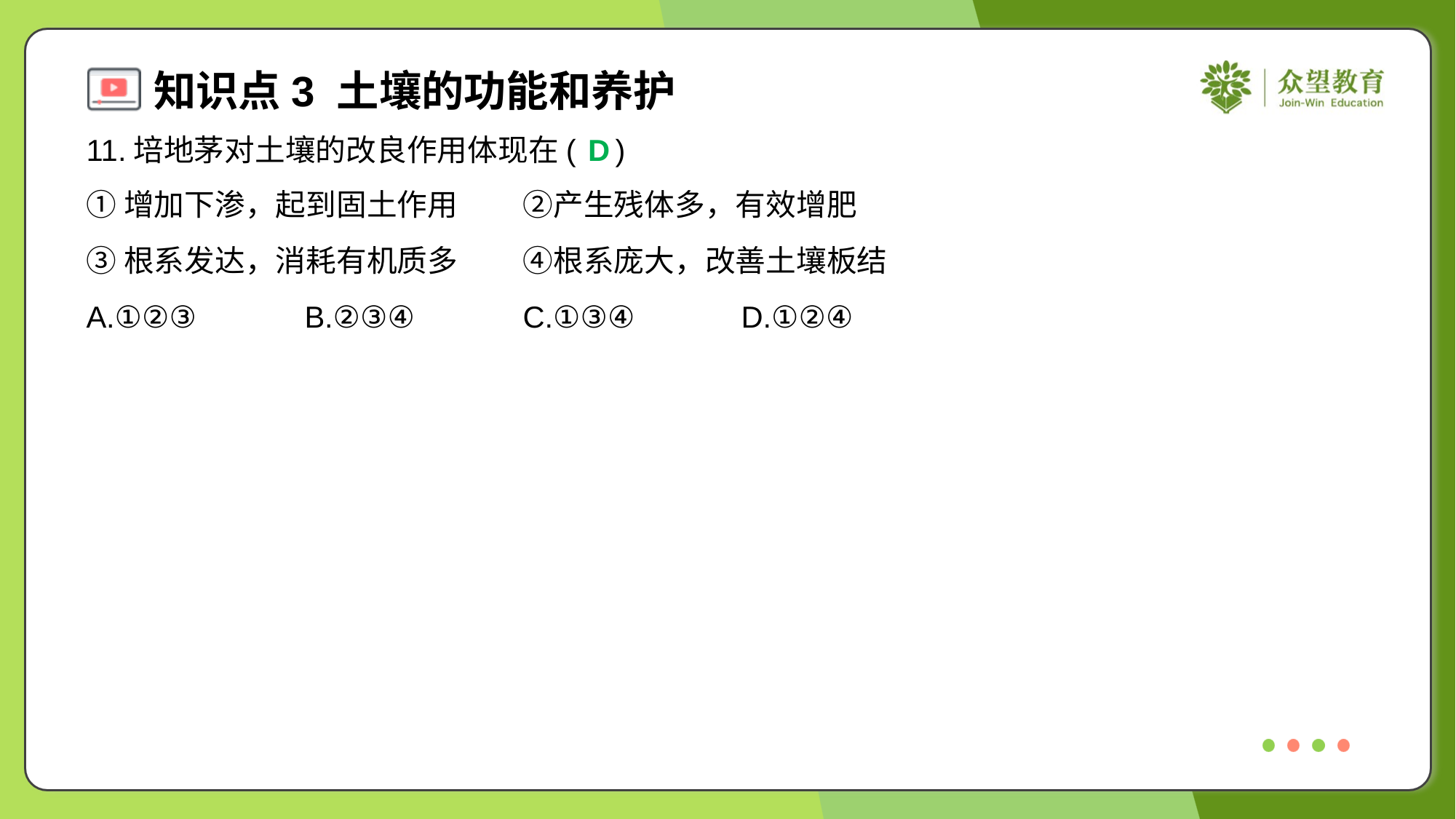

11.培地茅对土壤的改良作用体现在(     )
D
①增加下渗，起到固土作用	②产生残体多，有效增肥
③根系发达，消耗有机质多	④根系庞大，改善土壤板结
A.①②③	B.②③④	C.①③④	D.①②④